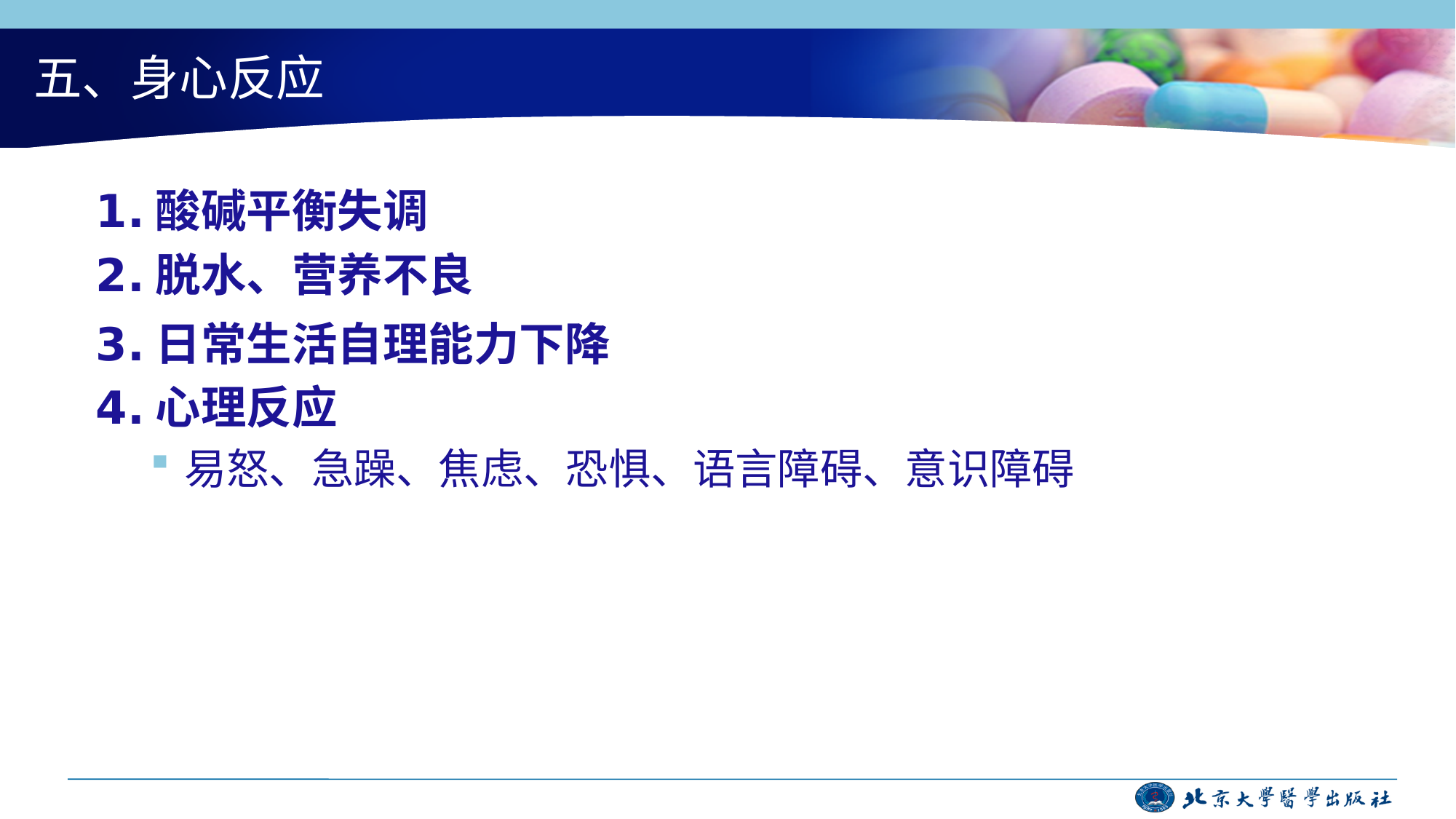

# 五、身心反应
1.酸碱平衡失调
2.脱水、营养不良
3.日常生活自理能力下降
4.心理反应
易怒、急躁、焦虑、恐惧、语言障碍、意识障碍